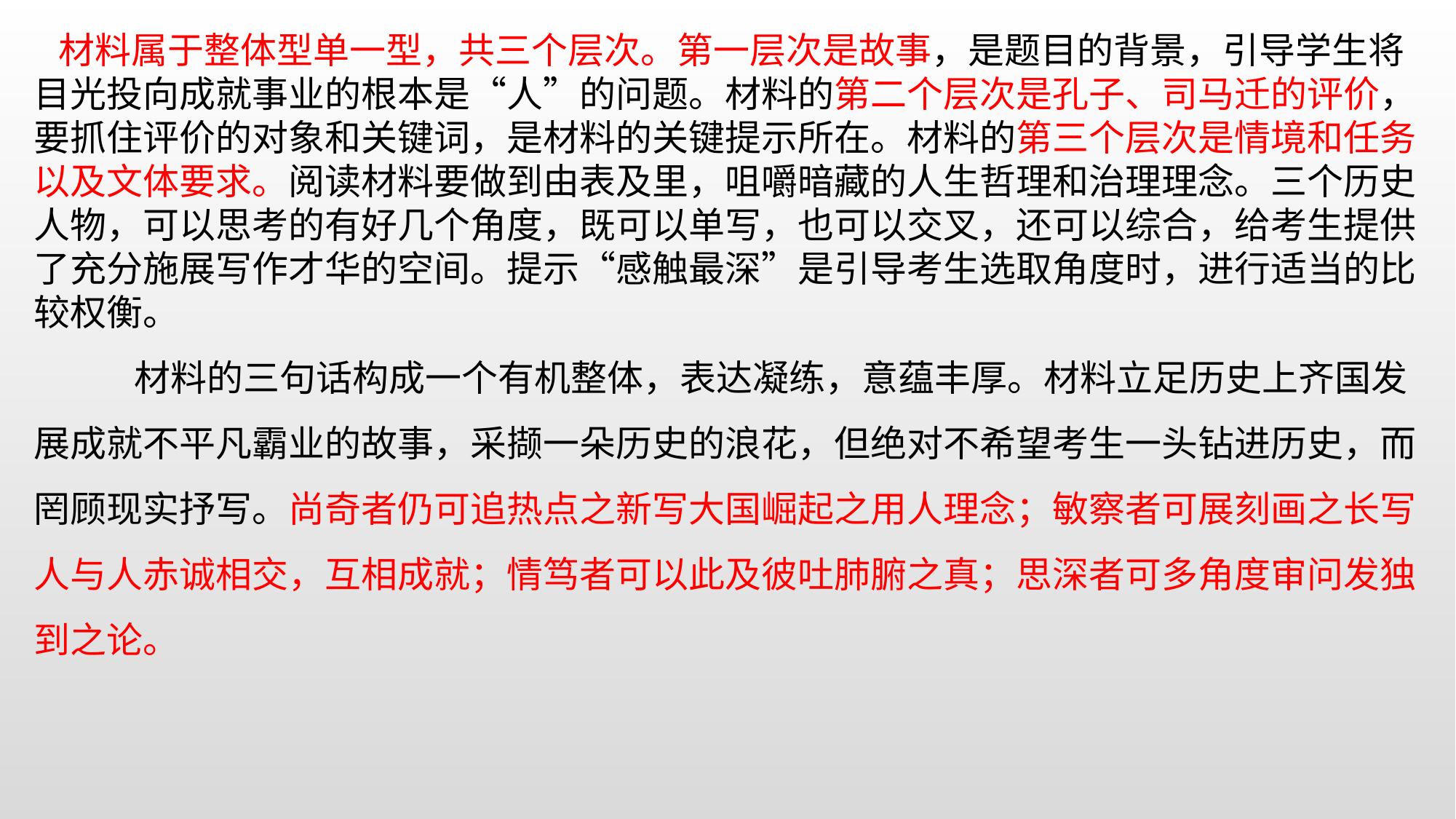

材料属于整体型单一型，共三个层次。第一层次是故事，是题目的背景，引导学生将目光投向成就事业的根本是“人”的问题。材料的第二个层次是孔子、司马迁的评价，要抓住评价的对象和关键词，是材料的关键提示所在。材料的第三个层次是情境和任务以及文体要求。阅读材料要做到由表及里，咀嚼暗藏的人生哲理和治理理念。三个历史人物，可以思考的有好几个角度，既可以单写，也可以交叉，还可以综合，给考生提供了充分施展写作才华的空间。提示“感触最深”是引导考生选取角度时，进行适当的比较权衡。       材料的三句话构成一个有机整体，表达凝练，意蕴丰厚。材料立足历史上齐国发展成就不平凡霸业的故事，采撷一朵历史的浪花，但绝对不希望考生一头钻进历史，而罔顾现实抒写。尚奇者仍可追热点之新写大国崛起之用人理念；敏察者可展刻画之长写人与人赤诚相交，互相成就；情笃者可以此及彼吐肺腑之真；思深者可多角度审问发独到之论。